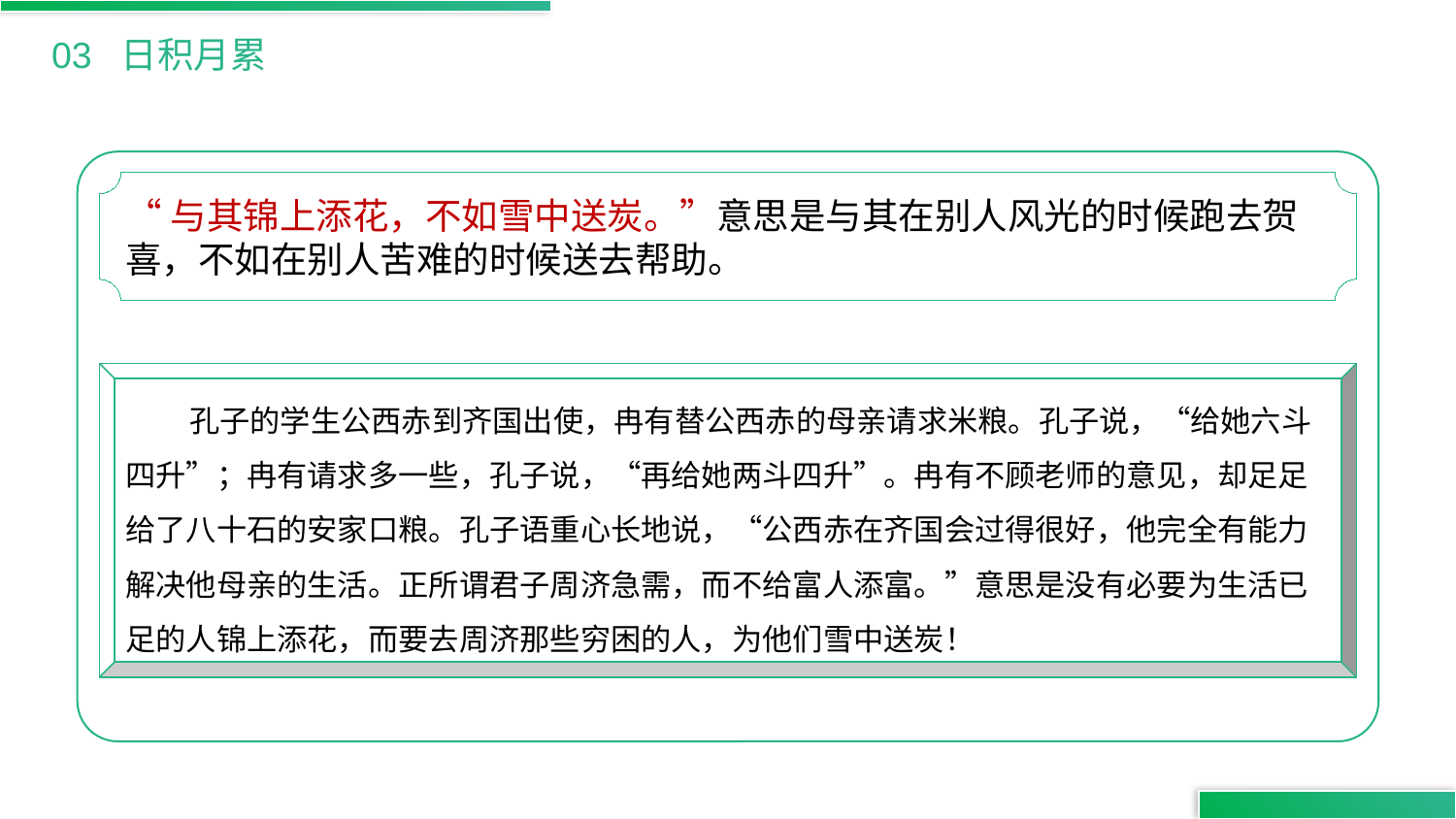

03  日积月累
“与其锦上添花，不如雪中送炭。”意思是与其在别人风光的时候跑去贺喜，不如在别人苦难的时候送去帮助。
   孔子的学生公西赤到齐国出使，冉有替公西赤的母亲请求米粮。孔子说，“给她六斗四升”；冉有请求多一些，孔子说，“再给她两斗四升”。冉有不顾老师的意见，却足足给了八十石的安家口粮。孔子语重心长地说，“公西赤在齐国会过得很好，他完全有能力解决他母亲的生活。正所谓君子周济急需，而不给富人添富。”意思是没有必要为生活已足的人锦上添花，而要去周济那些穷困的人，为他们雪中送炭！